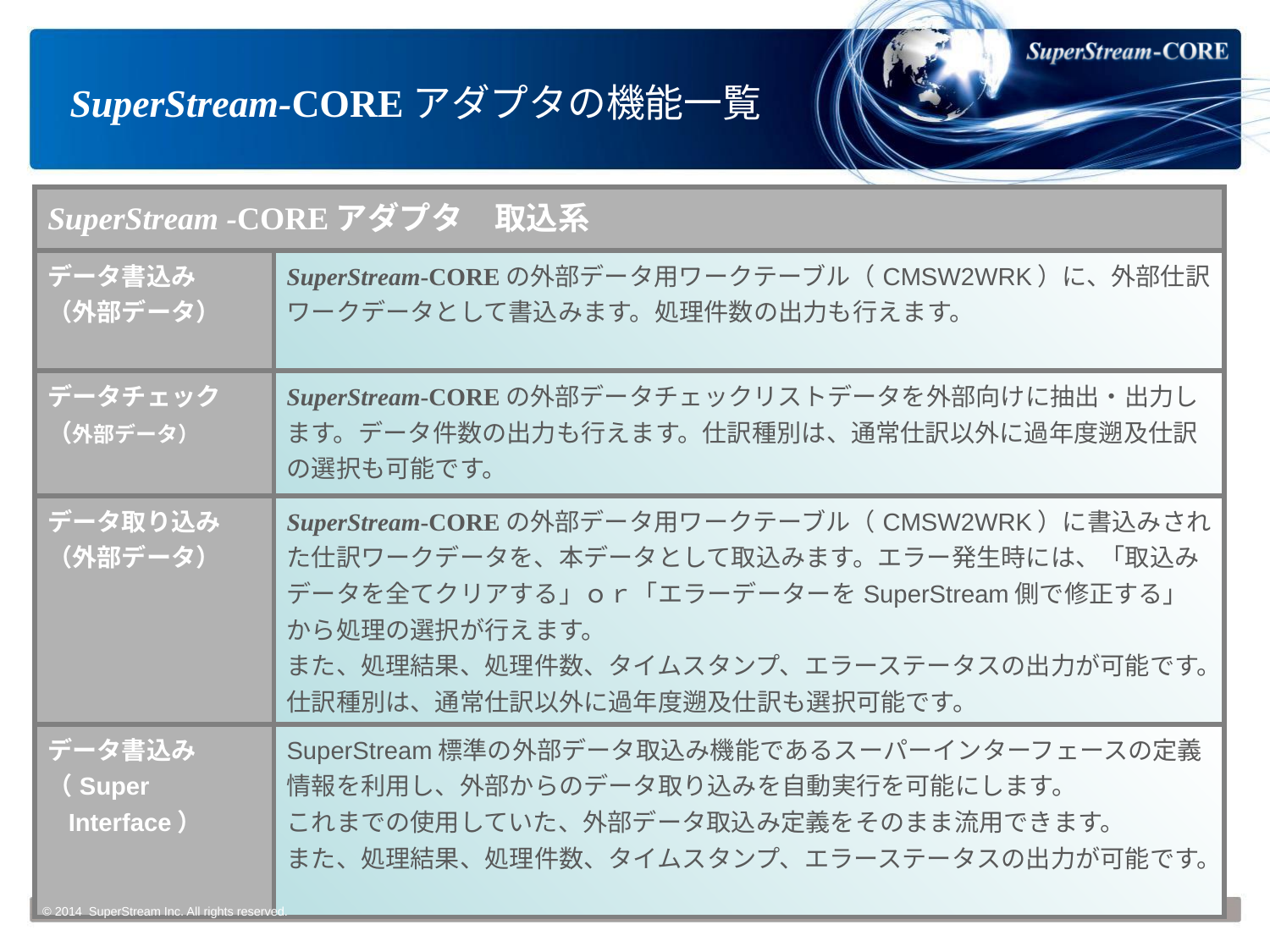

# SuperStream-COREアダプタの機能一覧
| SuperStream -COREアダプタ　取込系 |  |
| --- | --- |
| データ書込み （外部データ） | SuperStream-COREの外部データ用ワークテーブル（CMSW2WRK）に、外部仕訳ワークデータとして書込みます。処理件数の出力も行えます。 |
| データチェック （外部データ） | SuperStream-COREの外部データチェックリストデータを外部向けに抽出・出力します。データ件数の出力も行えます。仕訳種別は、通常仕訳以外に過年度遡及仕訳の選択も可能です。 |
| データ取り込み （外部データ） | SuperStream-COREの外部データ用ワークテーブル（CMSW2WRK）に書込みされた仕訳ワークデータを、本データとして取込みます。エラー発生時には、「取込みデータを全てクリアする」ｏｒ「エラーデーターをSuperStream側で修正する」から処理の選択が行えます。 また、処理結果、処理件数、タイムスタンプ、エラーステータスの出力が可能です。 仕訳種別は、通常仕訳以外に過年度遡及仕訳も選択可能です。 |
| データ書込み （Super Interface） | SuperStream標準の外部データ取込み機能であるスーパーインターフェースの定義情報を利用し、外部からのデータ取り込みを自動実行を可能にします。 これまでの使用していた、外部データ取込み定義をそのまま流用できます。 また、処理結果、処理件数、タイムスタンプ、エラーステータスの出力が可能です。 |
© 2014  SuperStream Inc. All rights reserved.
17